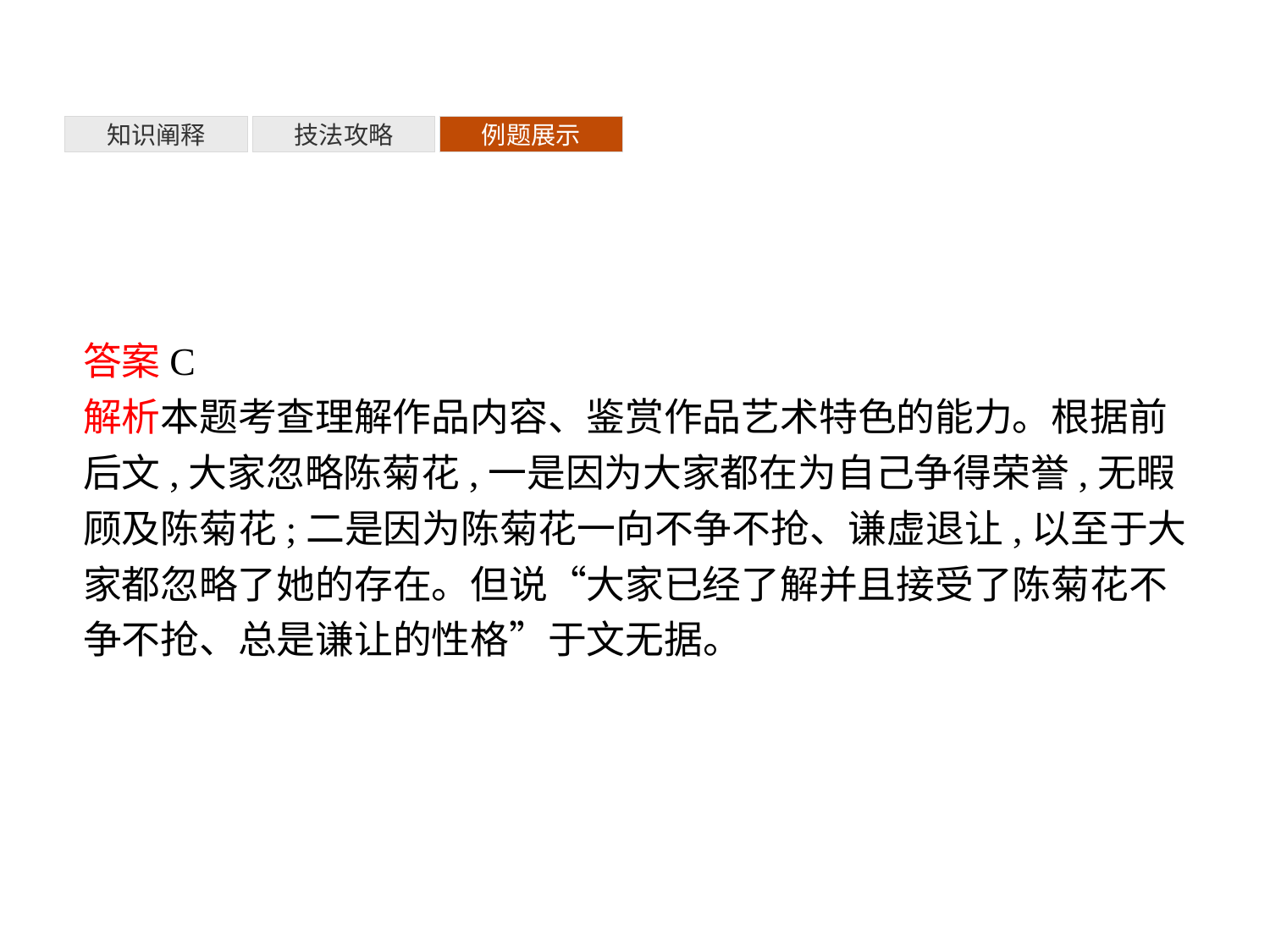

知识阐释
技法攻略
例题展示
答案C
解析本题考查理解作品内容、鉴赏作品艺术特色的能力。根据前后文,大家忽略陈菊花,一是因为大家都在为自己争得荣誉,无暇顾及陈菊花;二是因为陈菊花一向不争不抢、谦虚退让,以至于大家都忽略了她的存在。但说“大家已经了解并且接受了陈菊花不争不抢、总是谦让的性格”于文无据。